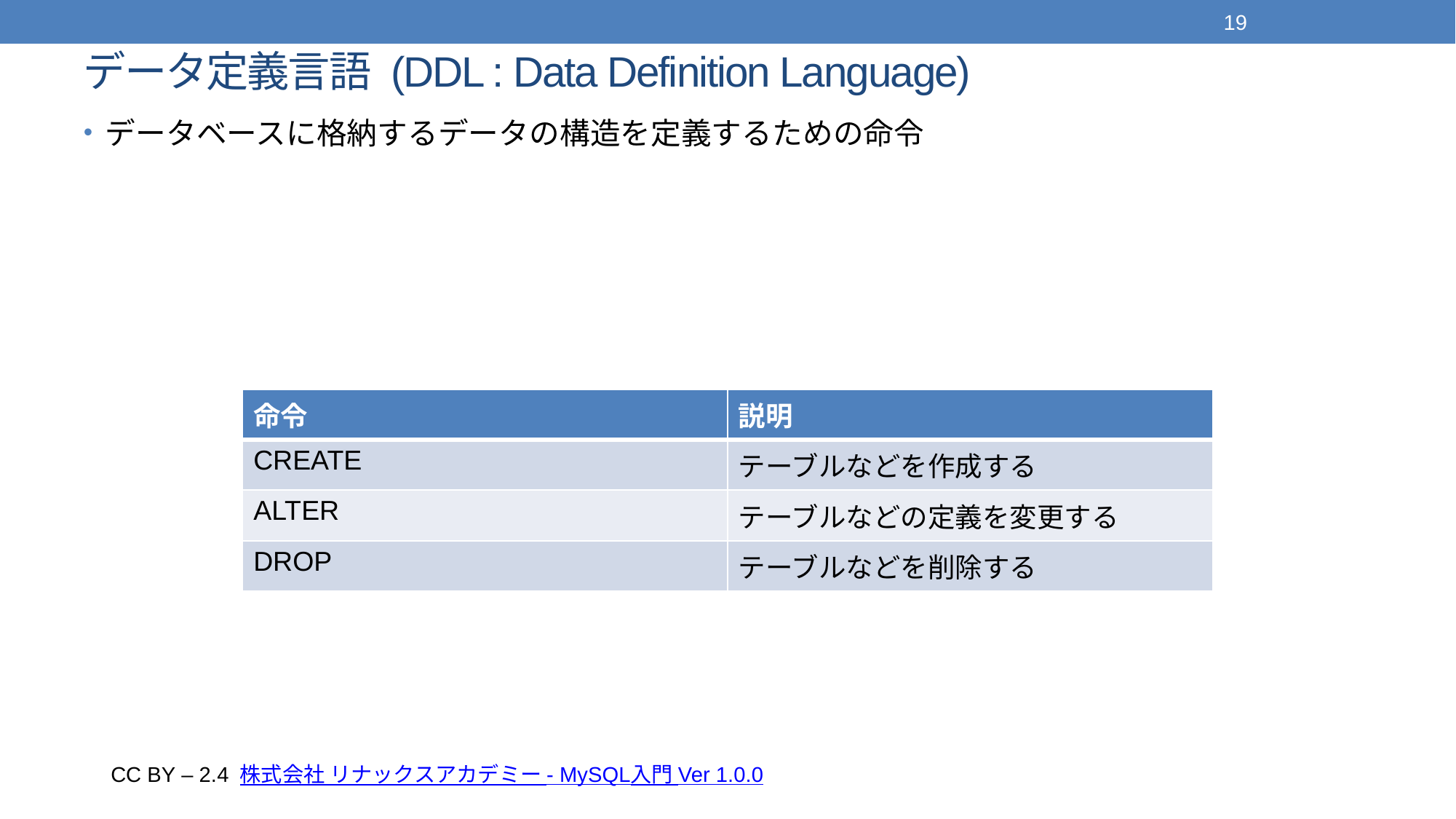

19
# データ定義言語 (DDL : Data Definition Language)
データベースに格納するデータの構造を定義するための命令

| 命令 | 説明 |
| --- | --- |
| CREATE | テーブルなどを作成する |
| ALTER | テーブルなどの定義を変更する |
| DROP | テーブルなどを削除する |
CC BY – 2.4 株式会社 リナックスアカデミー - MySQL入門 Ver 1.0.0